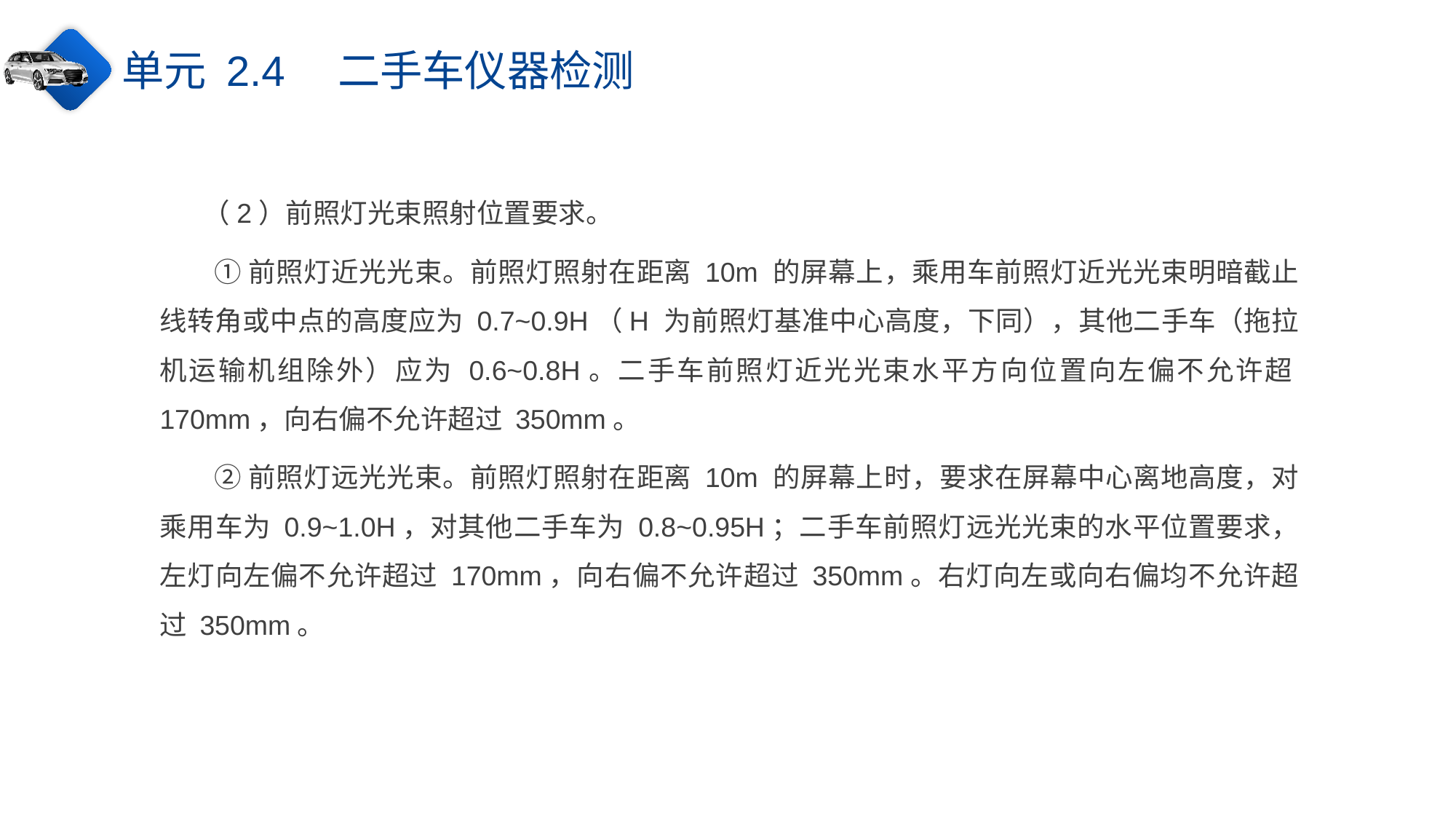

单元 2.4　二手车仪器检测
（2）前照灯光束照射位置要求。
①前照灯近光光束。前照灯照射在距离 10m 的屏幕上，乘用车前照灯近光光束明暗截止线转角或中点的高度应为 0.7~0.9H（H 为前照灯基准中心高度，下同），其他二手车（拖拉机运输机组除外）应为 0.6~0.8H。二手车前照灯近光光束水平方向位置向左偏不允许超170mm，向右偏不允许超过 350mm。
②前照灯远光光束。前照灯照射在距离 10m 的屏幕上时，要求在屏幕中心离地高度，对乘用车为 0.9~1.0H，对其他二手车为 0.8~0.95H；二手车前照灯远光光束的水平位置要求，左灯向左偏不允许超过 170mm，向右偏不允许超过 350mm。右灯向左或向右偏均不允许超过 350mm。